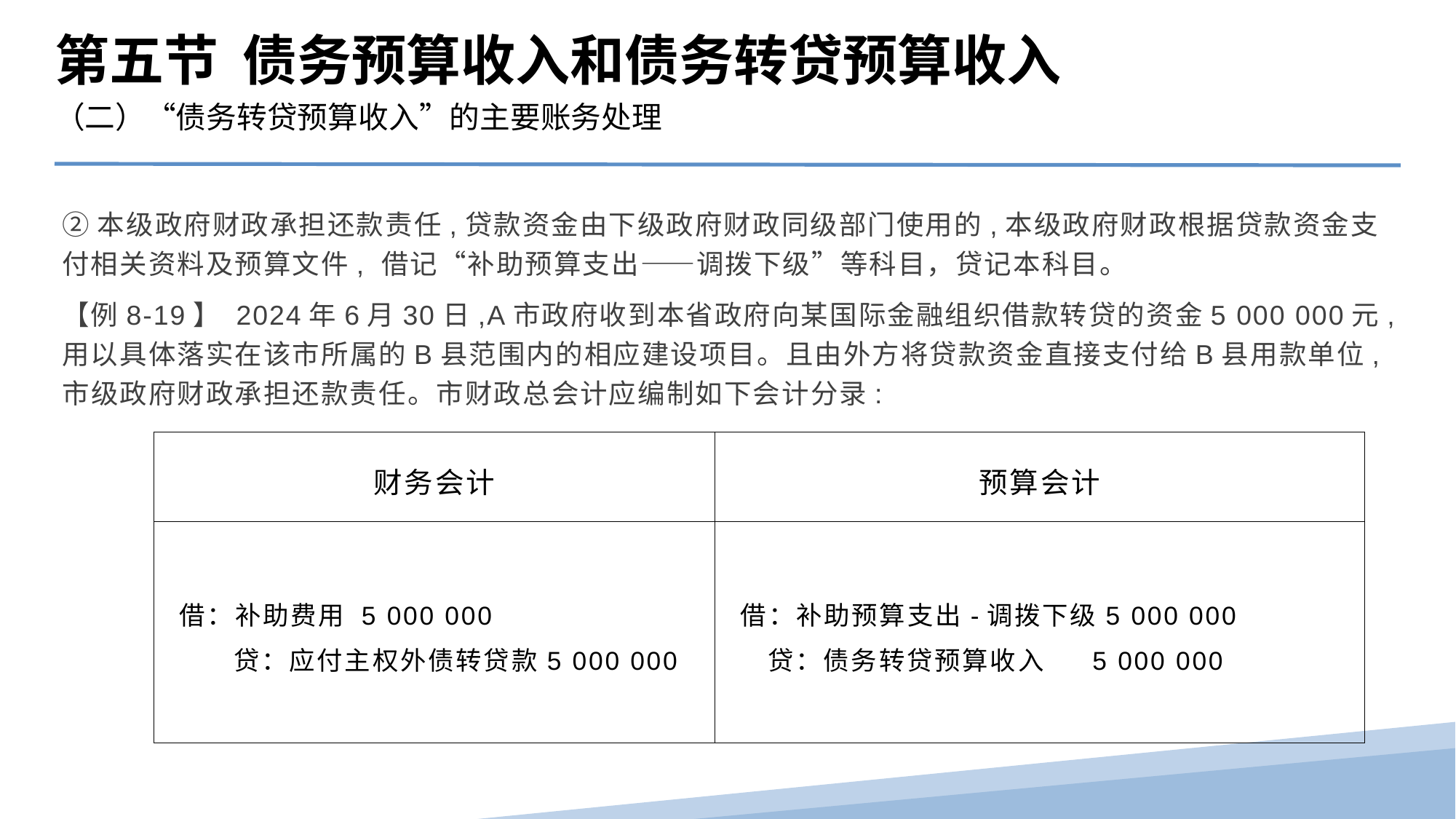

第五节  债务预算收入和债务转贷预算收入
（二）“债务转贷预算收入”的主要账务处理
②本级政府财政承担还款责任,贷款资金由下级政府财政同级部门使用的,本级政府财政根据贷款资金支付相关资料及预算文件, 借记“补助预算支出――调拨下级”等科目，贷记本科目。
【例8-19】 2024年6月30日,A市政府收到本省政府向某国际金融组织借款转贷的资金5 000 000元,用以具体落实在该市所属的B县范围内的相应建设项目。且由外方将贷款资金直接支付给B县用款单位,市级政府财政承担还款责任。市财政总会计应编制如下会计分录:

| 财务会计 | 预算会计 |
| --- | --- |
| 借：补助费用 5 000 000 贷：应付主权外债转贷款5 000 000 | 借：补助预算支出-调拨下级5 000 000 贷：债务转贷预算收入 5 000 000 |